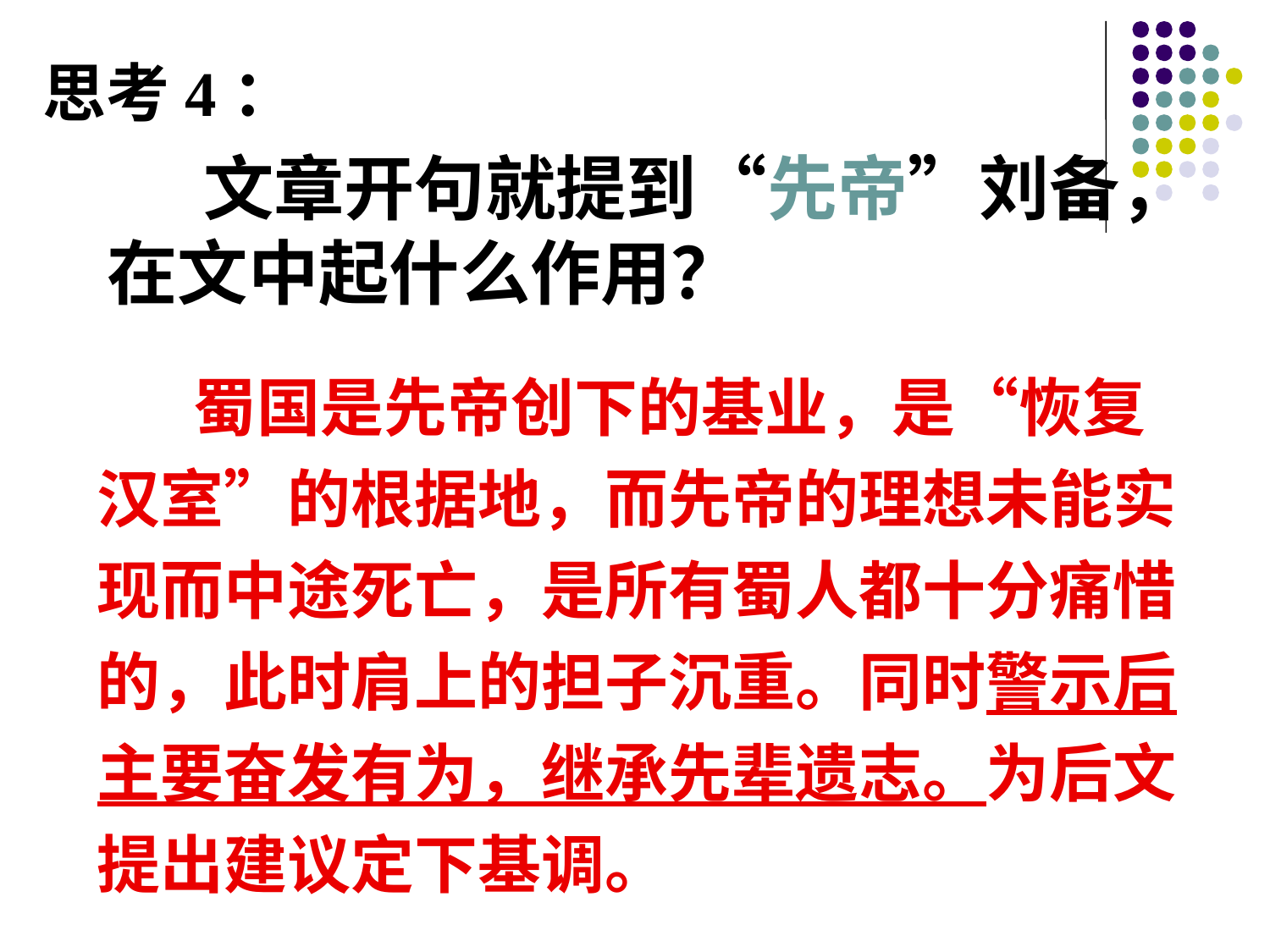

思考4：
   文章开句就提到“先帝”刘备，在文中起什么作用？
   蜀国是先帝创下的基业，是“恢复汉室”的根据地，而先帝的理想未能实现而中途死亡，是所有蜀人都十分痛惜的，此时肩上的担子沉重。同时警示后主要奋发有为，继承先辈遗志。为后文提出建议定下基调。